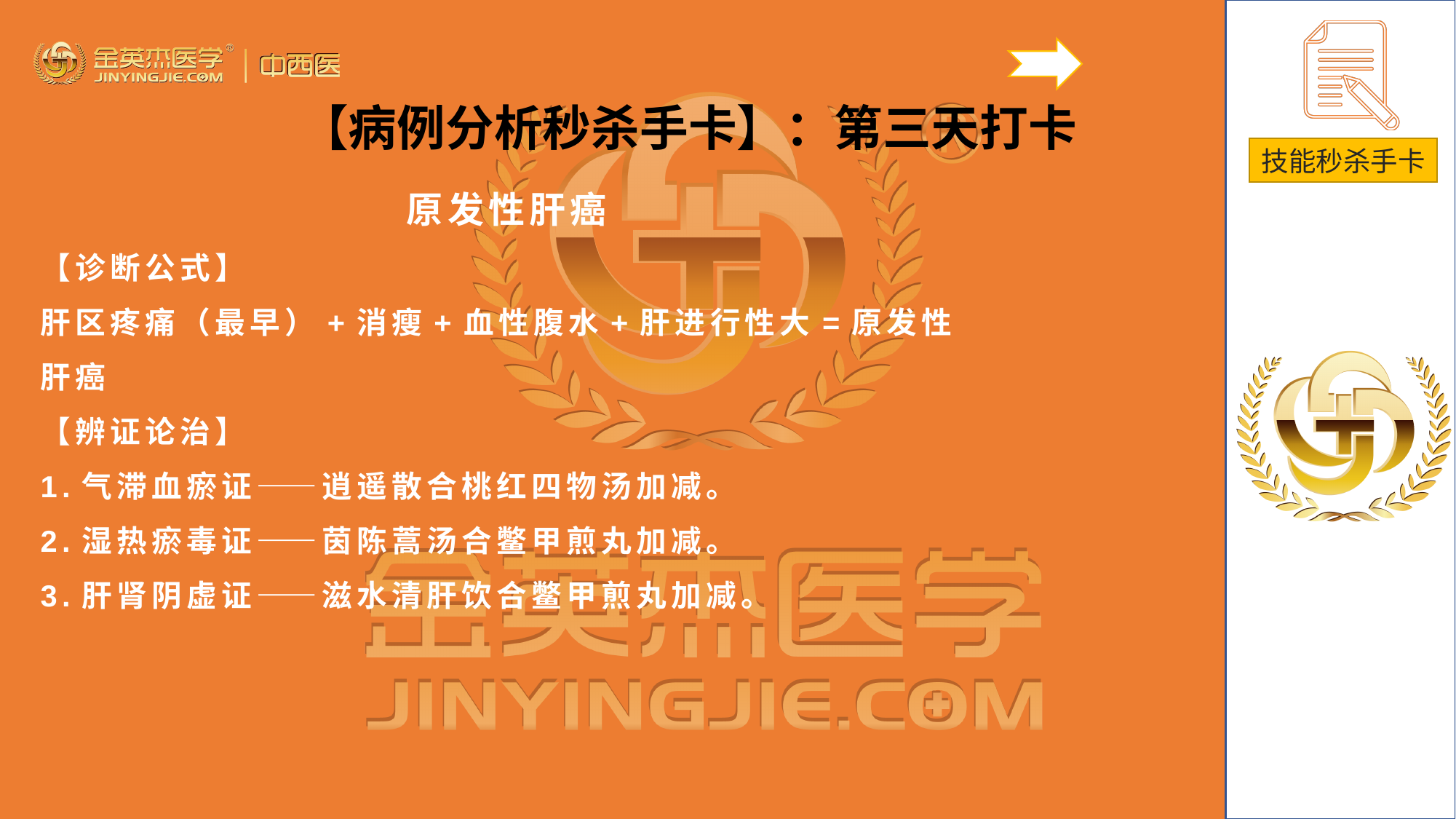

【病例分析秒杀手卡】：第三天打卡
原发性肝癌
【诊断公式】
肝区疼痛（最早）+消瘦+血性腹水+肝进行性大=原发性肝癌
【辨证论治】
1.气滞血瘀证——逍遥散合桃红四物汤加减。
2.湿热瘀毒证——茵陈蒿汤合鳖甲煎丸加减。
3.肝肾阴虚证——滋水清肝饮合鳖甲煎丸加减。